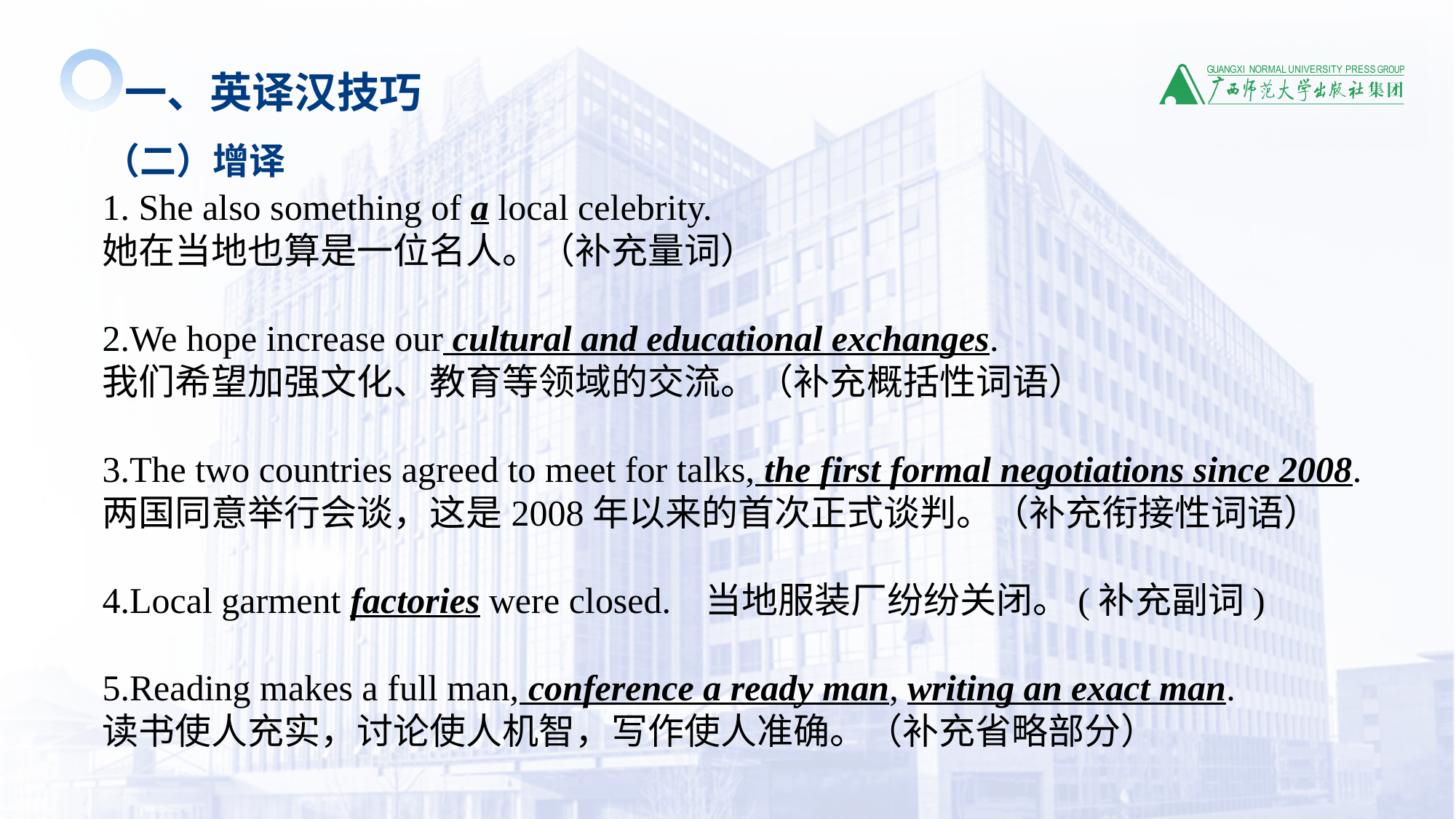

一、英译汉技巧
         （二）增译
1. She also something of a local celebrity.
她在当地也算是一位名人。（补充量词）

2.We hope increase our cultural and educational exchanges.
我们希望加强文化、教育等领域的交流。（补充概括性词语）

3.The two countries agreed to meet for talks, the first formal negotiations since 2008.
两国同意举行会谈，这是2008年以来的首次正式谈判。（补充衔接性词语）

4.Local garment factories were closed.   当地服装厂纷纷关闭。(补充副词)

5.Reading makes a full man, conference a ready man, writing an exact man.
读书使人充实，讨论使人机智，写作使人准确。（补充省略部分）